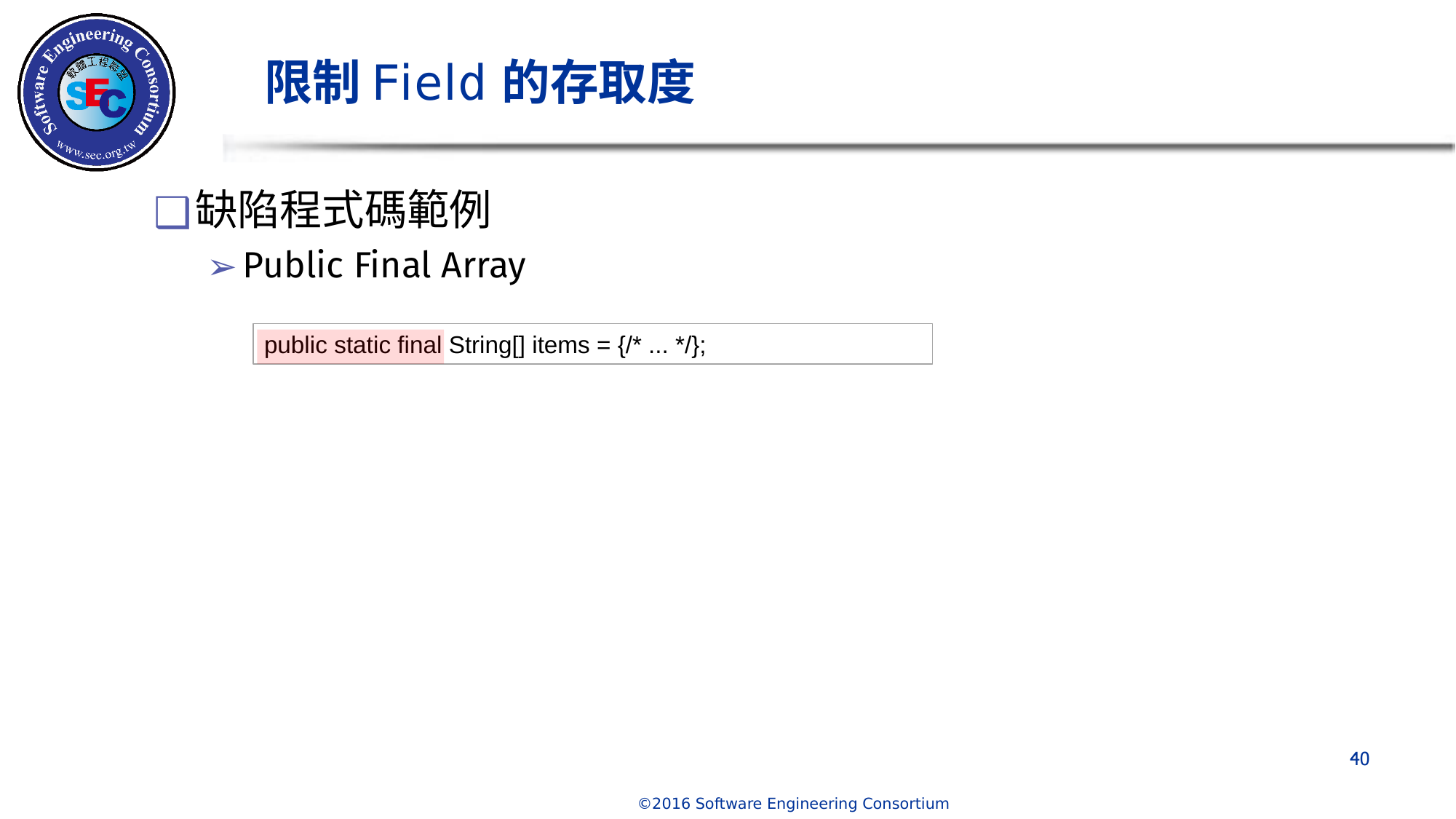

# 限制Field的存取度
缺陷程式碼範例
Public Final Array

public static final String[] items = {/* ... */};

40